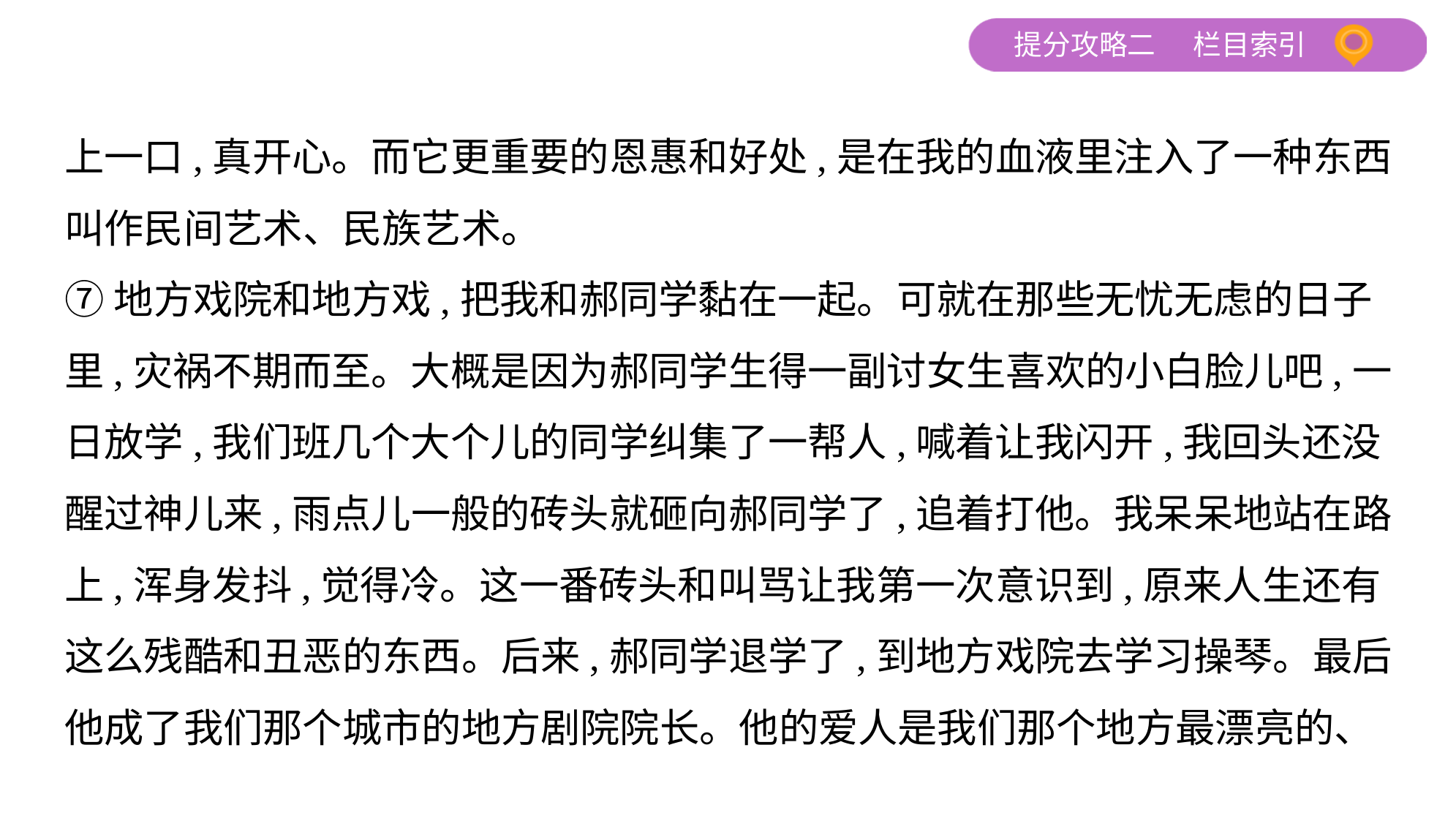

上一口,真开心。而它更重要的恩惠和好处,是在我的血液里注入了一种东西
叫作民间艺术、民族艺术。
⑦地方戏院和地方戏,把我和郝同学黏在一起。可就在那些无忧无虑的日子
里,灾祸不期而至。大概是因为郝同学生得一副讨女生喜欢的小白脸儿吧,一
日放学,我们班几个大个儿的同学纠集了一帮人,喊着让我闪开,我回头还没
醒过神儿来,雨点儿一般的砖头就砸向郝同学了,追着打他。我呆呆地站在路
上,浑身发抖,觉得冷。这一番砖头和叫骂让我第一次意识到,原来人生还有
这么残酷和丑恶的东西。后来,郝同学退学了,到地方戏院去学习操琴。最后
他成了我们那个城市的地方剧院院长。他的爱人是我们那个地方最漂亮的、